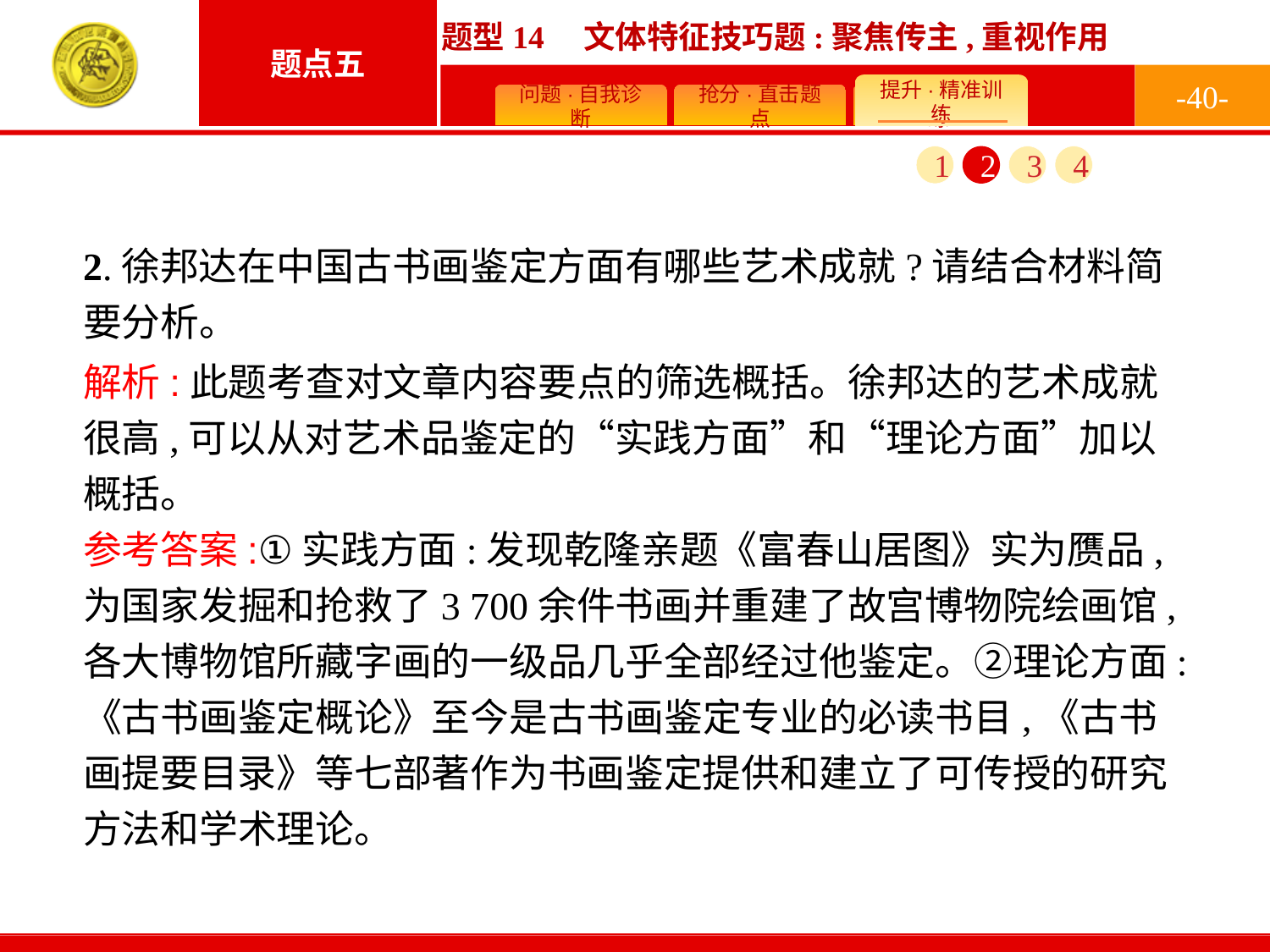

-40-
1
2
3
4
2.徐邦达在中国古书画鉴定方面有哪些艺术成就?请结合材料简要分析。
解析:此题考查对文章内容要点的筛选概括。徐邦达的艺术成就很高,可以从对艺术品鉴定的“实践方面”和“理论方面”加以概括。
参考答案:①实践方面:发现乾隆亲题《富春山居图》实为赝品,为国家发掘和抢救了3 700余件书画并重建了故宫博物院绘画馆,各大博物馆所藏字画的一级品几乎全部经过他鉴定。②理论方面:《古书画鉴定概论》至今是古书画鉴定专业的必读书目,《古书画提要目录》等七部著作为书画鉴定提供和建立了可传授的研究方法和学术理论。